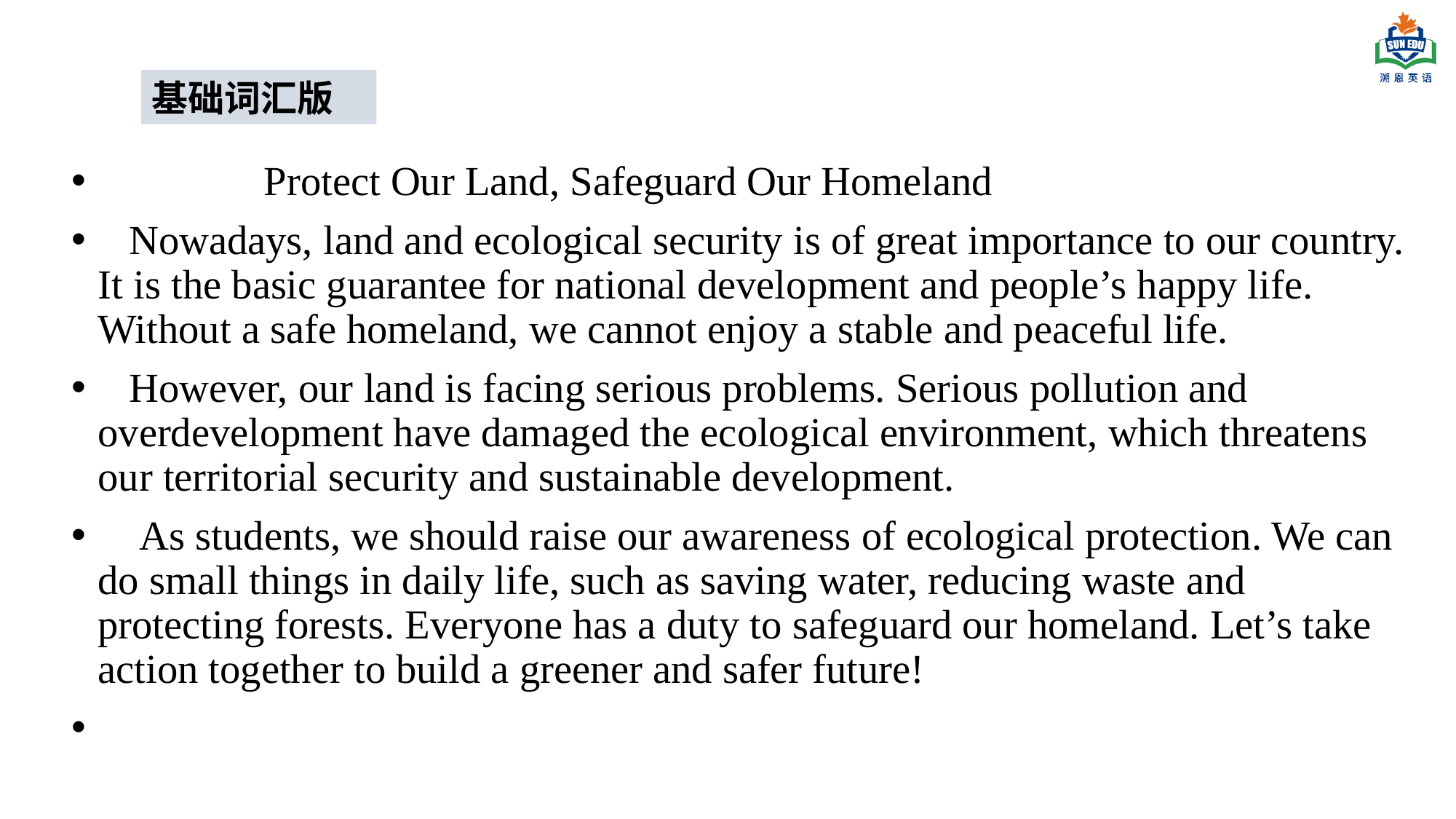

基础词汇版
                Protect Our Land, Safeguard Our Homeland
   Nowadays, land and ecological security is of great importance to our country. It is the basic guarantee for national development and people’s happy life. Without a safe homeland, we cannot enjoy a stable and peaceful life.
   However, our land is facing serious problems. Serious pollution and overdevelopment have damaged the ecological environment, which threatens our territorial security and sustainable development.
    As students, we should raise our awareness of ecological protection. We can do small things in daily life, such as saving water, reducing waste and protecting forests. Everyone has a duty to safeguard our homeland. Let’s take action together to build a greener and safer future!